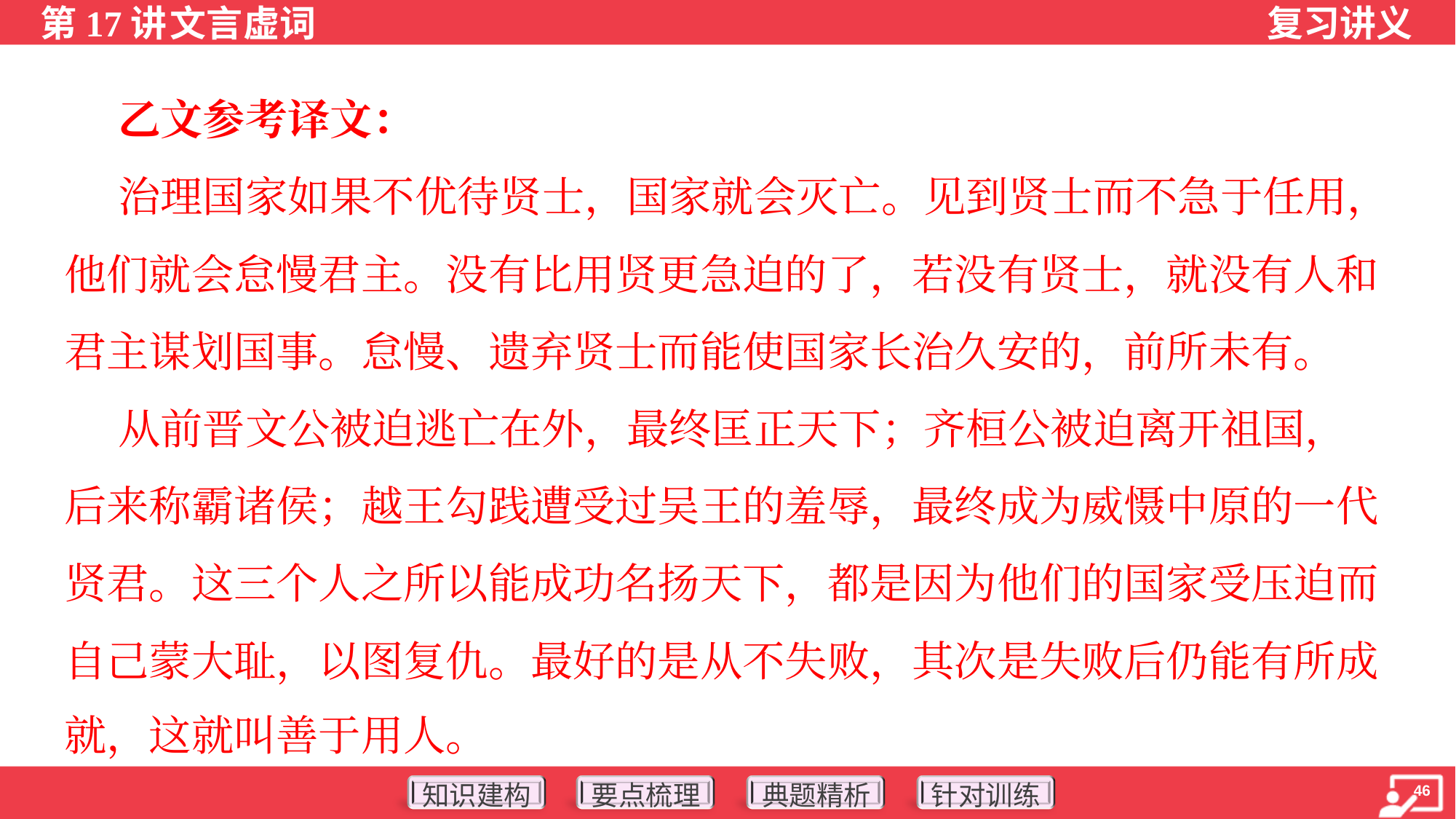

乙文参考译文：
    治理国家如果不优待贤士，国家就会灭亡。见到贤士而不急于任用，
他们就会怠慢君主。没有比用贤更急迫的了，若没有贤士，就没有人和
君主谋划国事。怠慢、遗弃贤士而能使国家长治久安的，前所未有。
    从前晋文公被迫逃亡在外，最终匡正天下；齐桓公被迫离开祖国，
后来称霸诸侯；越王勾践遭受过吴王的羞辱，最终成为威慑中原的一代
贤君。这三个人之所以能成功名扬天下，都是因为他们的国家受压迫而
自己蒙大耻，以图复仇。最好的是从不失败，其次是失败后仍能有所成
就，这就叫善于用人。